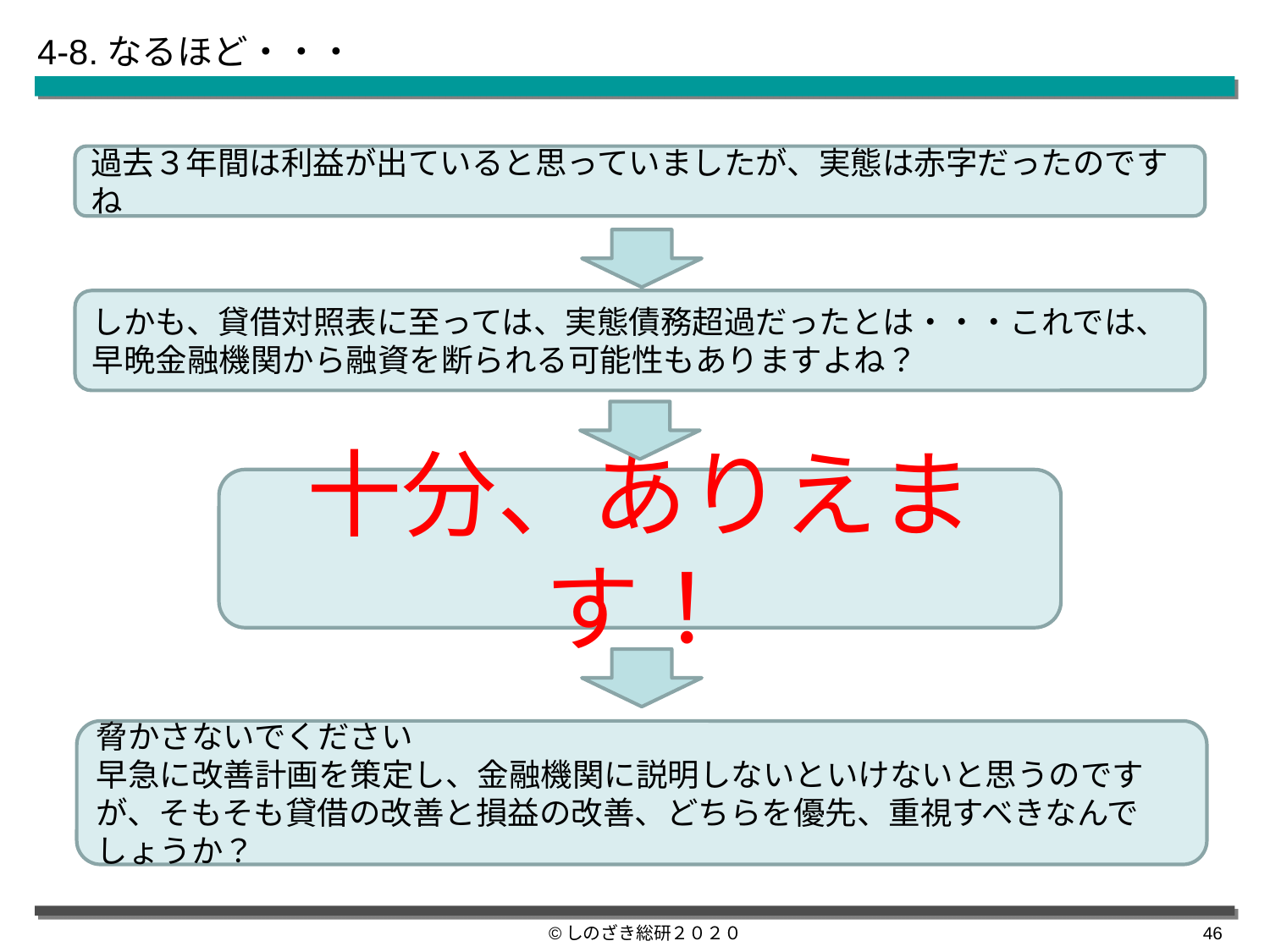

4-8.なるほど・・・
過去３年間は利益が出ていると思っていましたが、実態は赤字だったのですね

しかも、貸借対照表に至っては、実態債務超過だったとは・・・これでは、早晩金融機関から融資を断られる可能性もありますよね？

十分、ありえます！

脅かさないでください
早急に改善計画を策定し、金融機関に説明しないといけないと思うのですが、そもそも貸借の改善と損益の改善、どちらを優先、重視すべきなんでしょうか？
©しのざき総研２０２０
46